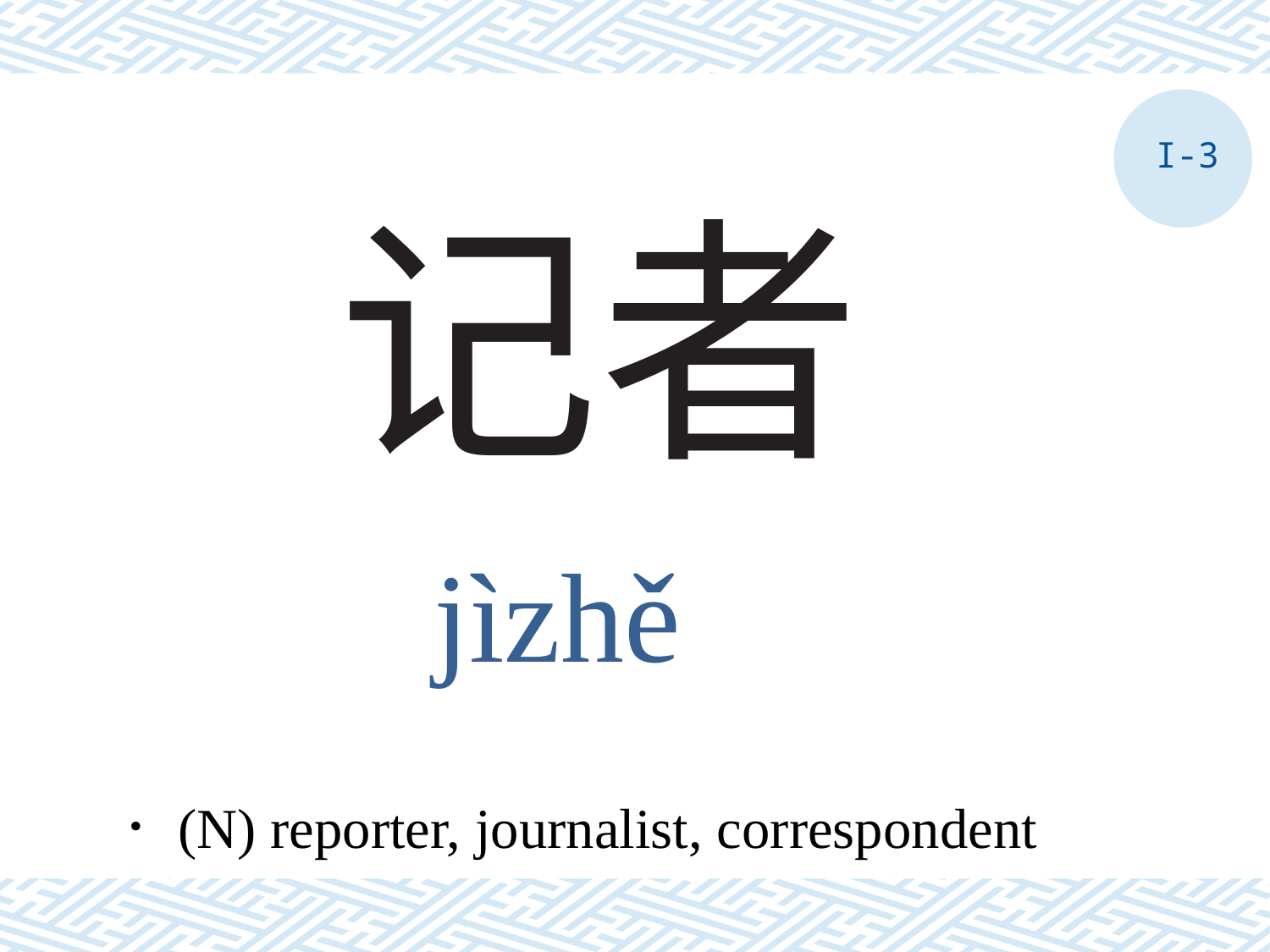

I-3

# 记者
jìzhě
．(N) reporter, journalist, correspondent